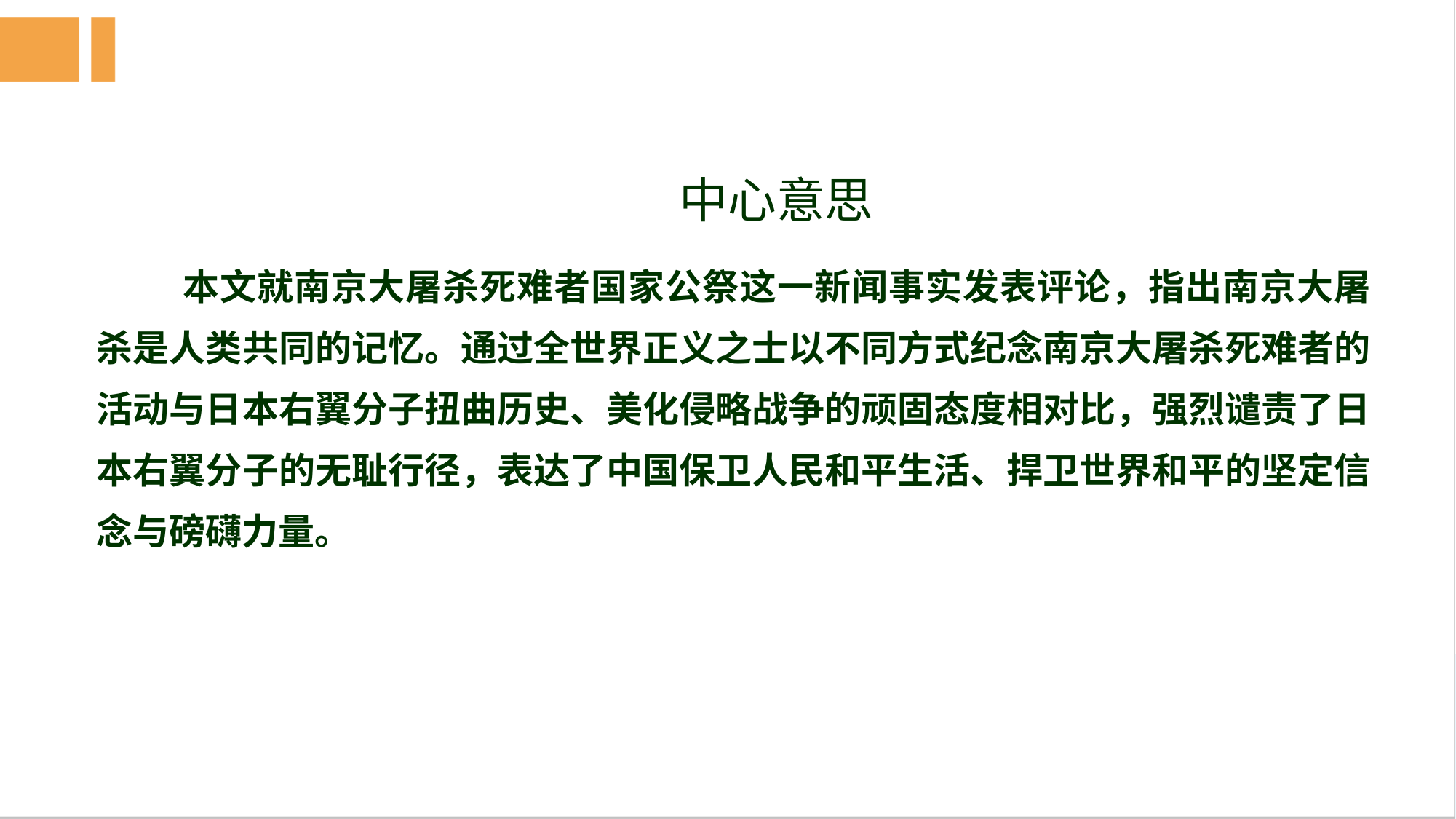

中心意思
本文就南京大屠杀死难者国家公祭这一新闻事实发表评论，指出南京大屠杀是人类共同的记忆。通过全世界正义之士以不同方式纪念南京大屠杀死难者的活动与日本右翼分子扭曲历史、美化侵略战争的顽固态度相对比，强烈谴责了日本右翼分子的无耻行径，表达了中国保卫人民和平生活、捍卫世界和平的坚定信念与磅礴力量。